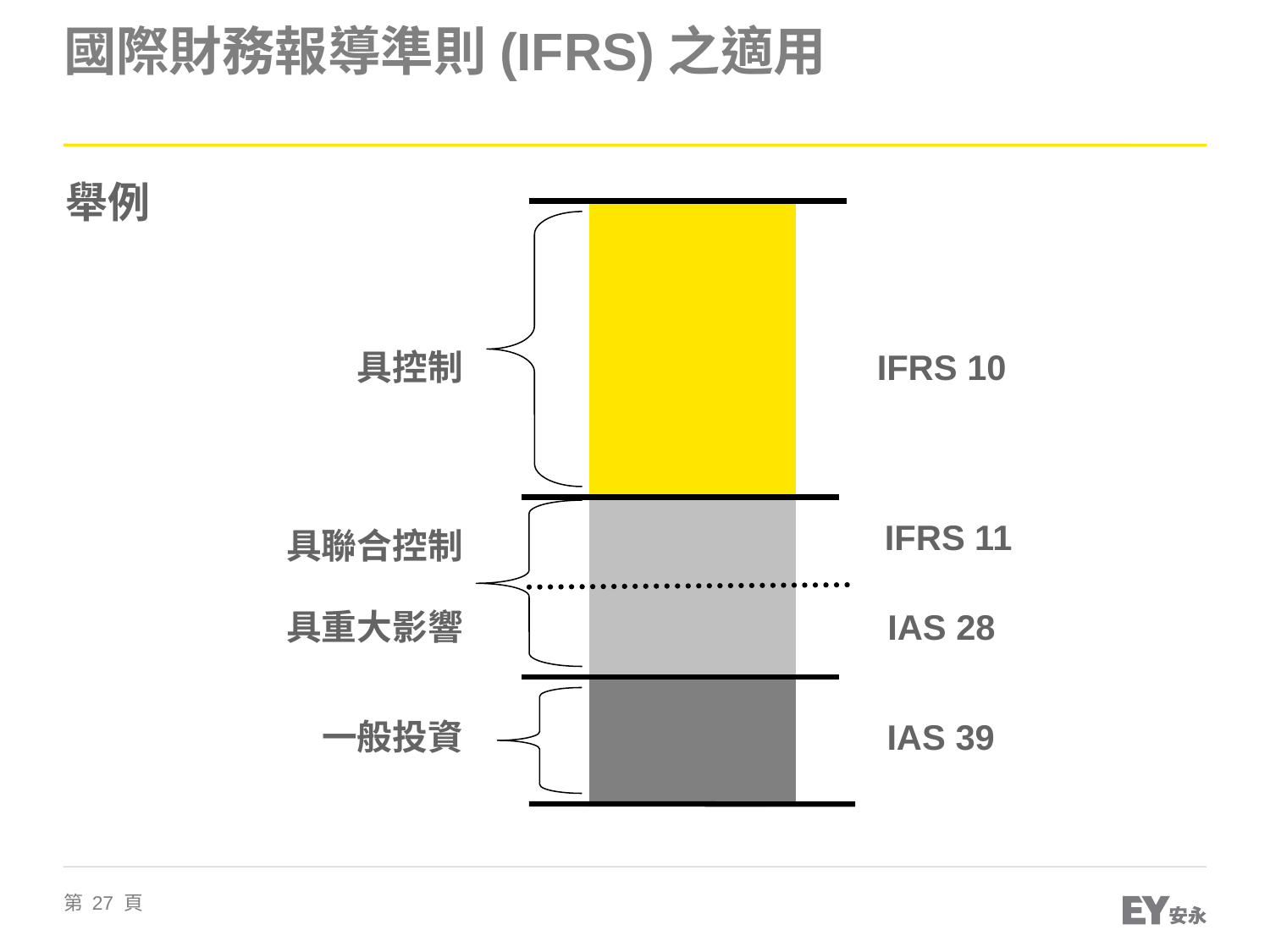

# 國際財務報導準則(IFRS)之適用
舉例

IFRS 10
具控制

 IFRS 11
具聯合控制
具重大影響
 IAS 28

一般投資
 IAS 39